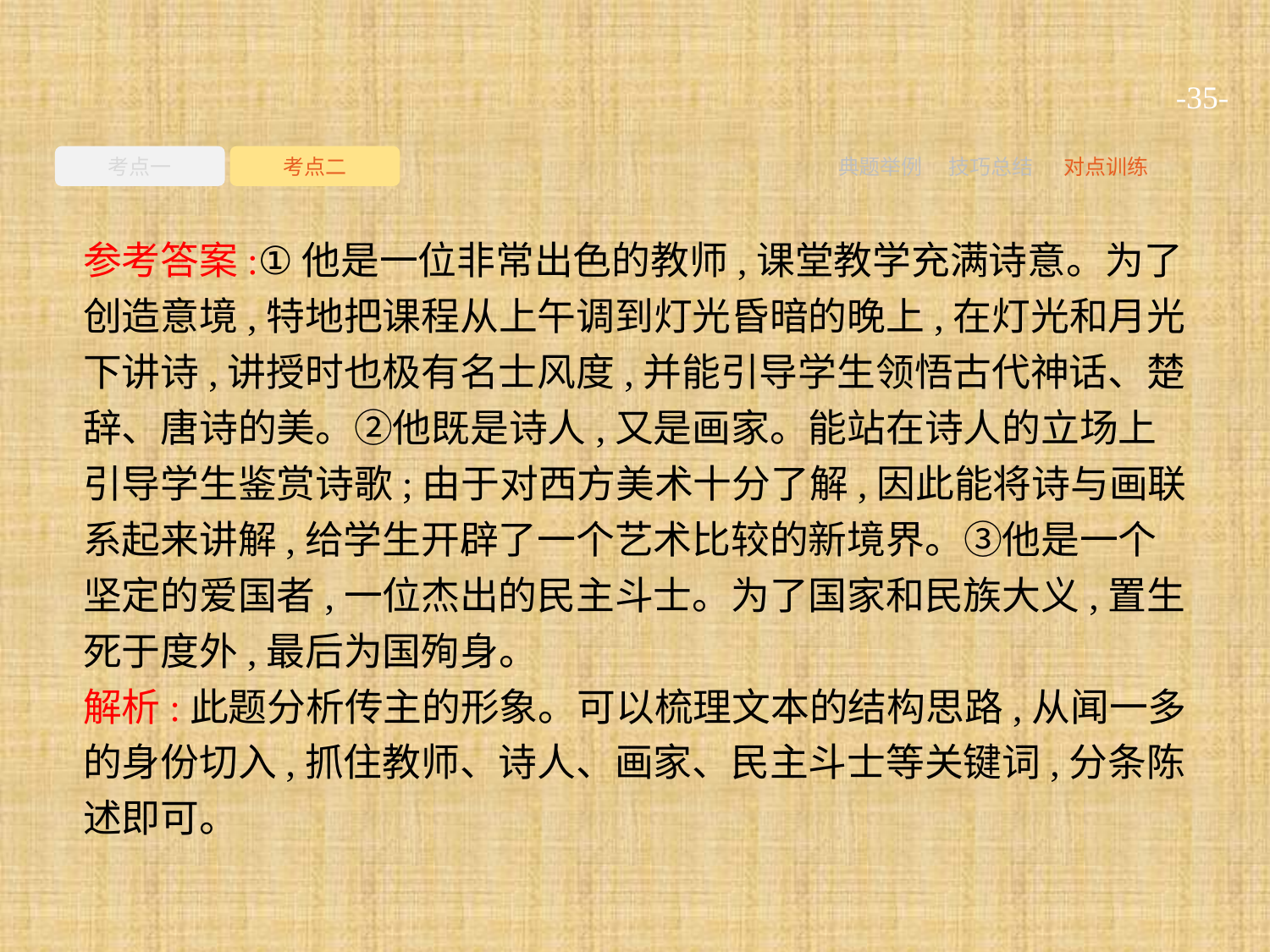

-35-
考点一
考点二
典题举例
技巧总结
对点训练
参考答案:①他是一位非常出色的教师,课堂教学充满诗意。为了创造意境,特地把课程从上午调到灯光昏暗的晚上,在灯光和月光下讲诗,讲授时也极有名士风度,并能引导学生领悟古代神话、楚辞、唐诗的美。②他既是诗人,又是画家。能站在诗人的立场上引导学生鉴赏诗歌;由于对西方美术十分了解,因此能将诗与画联系起来讲解,给学生开辟了一个艺术比较的新境界。③他是一个坚定的爱国者,一位杰出的民主斗士。为了国家和民族大义,置生死于度外,最后为国殉身。
解析:此题分析传主的形象。可以梳理文本的结构思路,从闻一多的身份切入,抓住教师、诗人、画家、民主斗士等关键词,分条陈述即可。